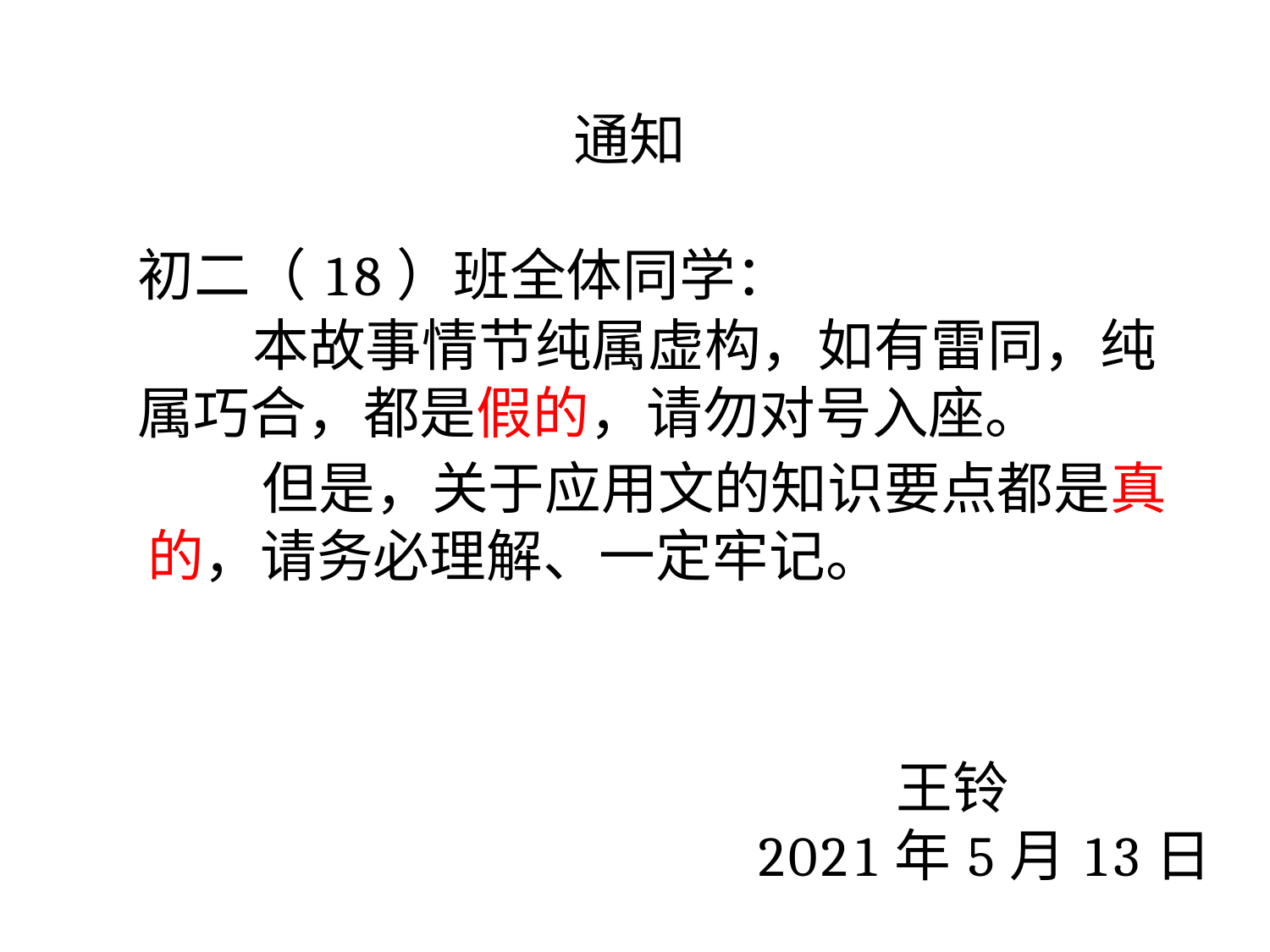

通知

初二（18）班全体同学：

        本故事情节纯属虚构，如有雷同，纯属巧合，都是假的，请勿对号入座。
        但是，关于应用文的知识要点都是真的，请务必理解、一定牢记。
          王铃
2021年5月13日